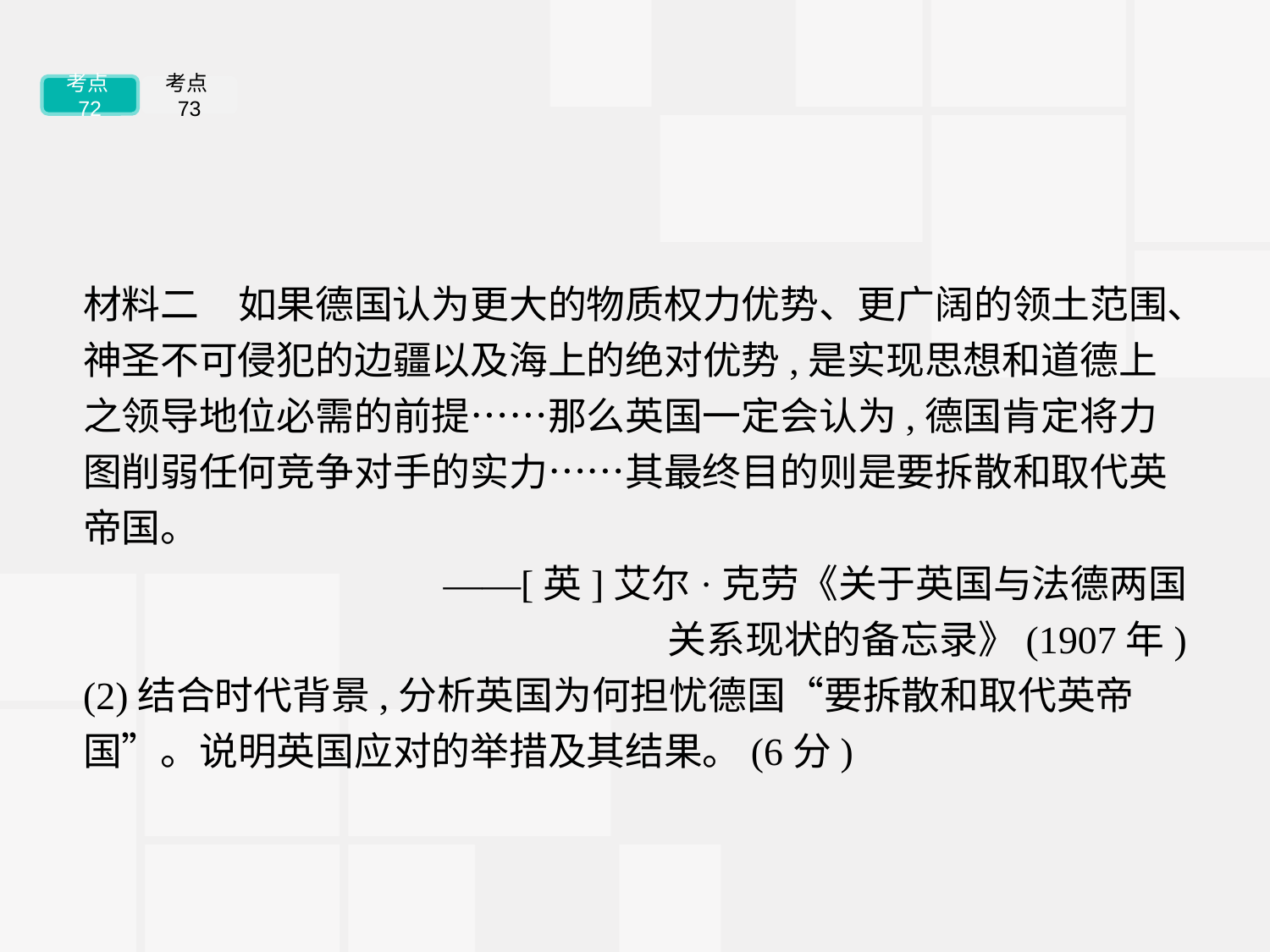

考点72
考点73
材料二　如果德国认为更大的物质权力优势、更广阔的领土范围、神圣不可侵犯的边疆以及海上的绝对优势,是实现思想和道德上之领导地位必需的前提……那么英国一定会认为,德国肯定将力图削弱任何竞争对手的实力……其最终目的则是要拆散和取代英帝国。
——[英]艾尔·克劳《关于英国与法德两国
关系现状的备忘录》(1907年)
(2)结合时代背景,分析英国为何担忧德国“要拆散和取代英帝国”。说明英国应对的举措及其结果。(6分)